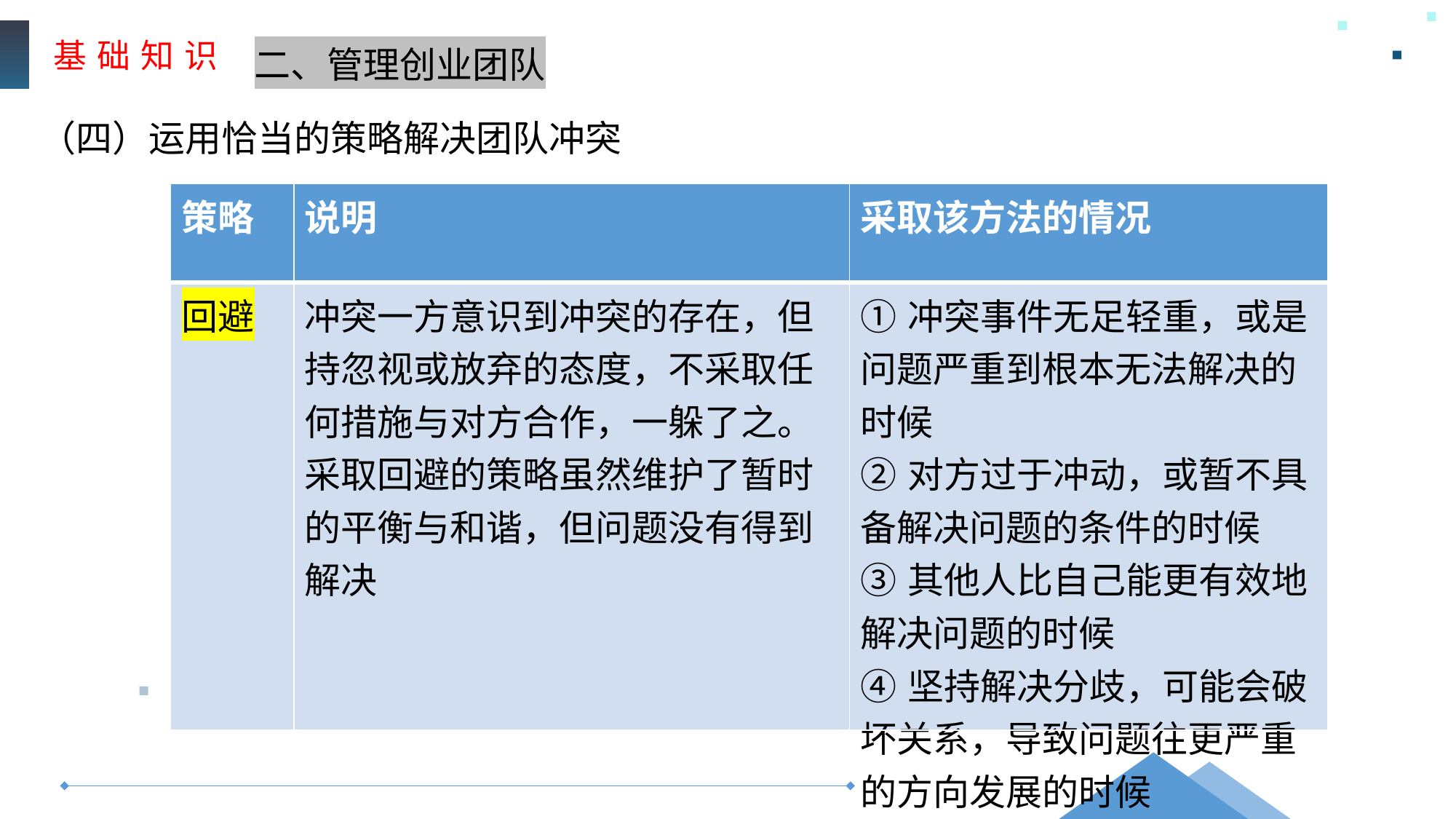

基 础 知 识

二、管理创业团队
（四）运用恰当的策略解决团队冲突
| 策略 | 说明 | 采取该方法的情况 |
| --- | --- | --- |
| 回避 | 冲突一方意识到冲突的存在，但持忽视或放弃的态度，不采取任何措施与对方合作，一躲了之。采取回避的策略虽然维护了暂时的平衡与和谐，但问题没有得到解决 | ①冲突事件无足轻重，或是问题严重到根本无法解决的时候 ②对方过于冲动，或暂不具备解决问题的条件的时候 ③其他人比自己能更有效地解决问题的时候 ④坚持解决分歧，可能会破坏关系，导致问题往更严重的方向发展的时候 |